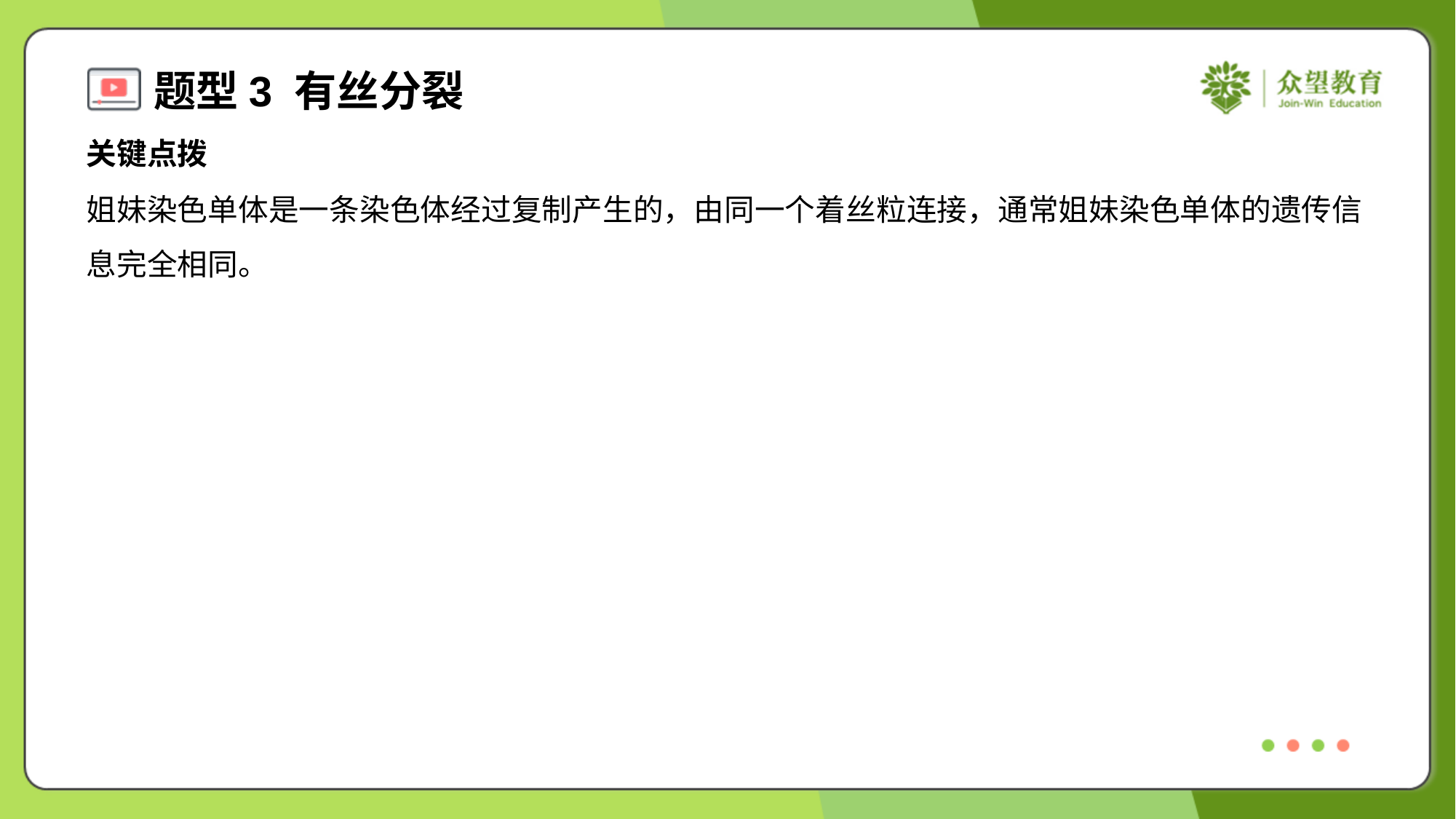

关键点拨
姐妹染色单体是一条染色体经过复制产生的，由同一个着丝粒连接，通常姐妹染色单体的遗传信
息完全相同。